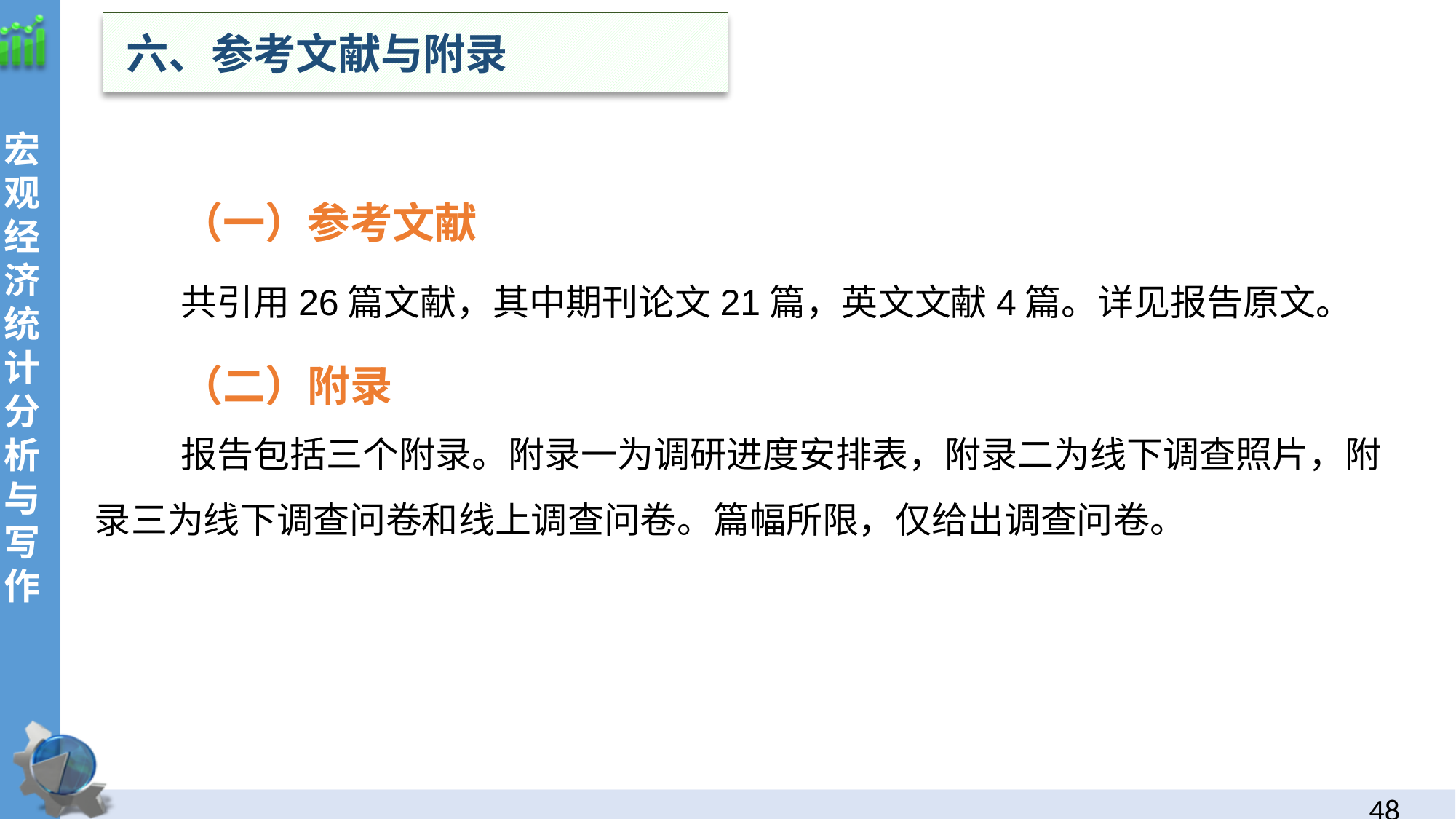

六、参考文献与附录
（一）参考文献
共引用26篇文献，其中期刊论文21篇，英文文献4篇。详见报告原文。
（二）附录
报告包括三个附录。附录一为调研进度安排表，附录二为线下调查照片，附录三为线下调查问卷和线上调查问卷。篇幅所限，仅给出调查问卷。

48